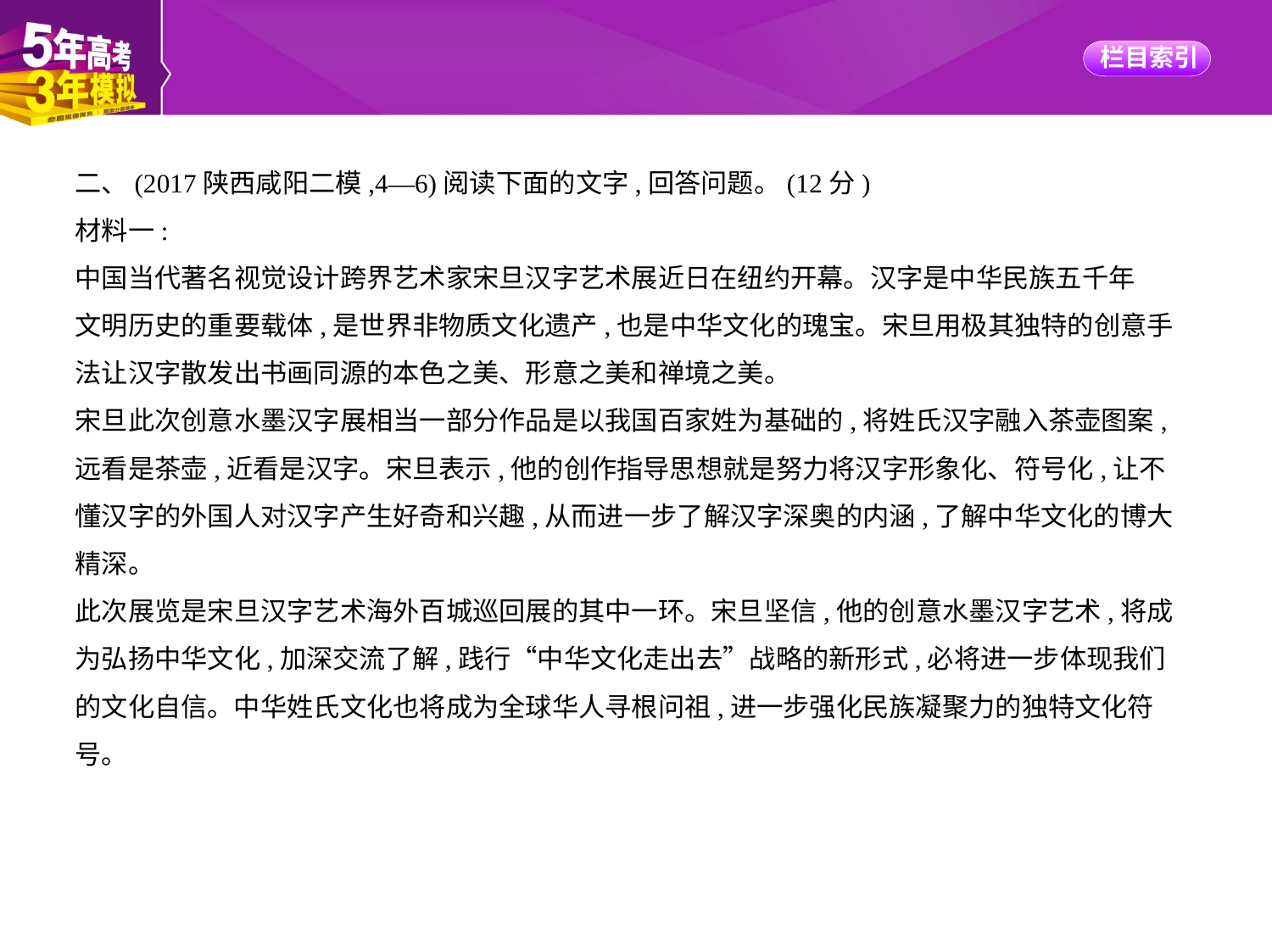

二、(2017陕西咸阳二模,4—6)阅读下面的文字,回答问题。(12分)
材料一:
中国当代著名视觉设计跨界艺术家宋旦汉字艺术展近日在纽约开幕。汉字是中华民族五千年
文明历史的重要载体,是世界非物质文化遗产,也是中华文化的瑰宝。宋旦用极其独特的创意手
法让汉字散发出书画同源的本色之美、形意之美和禅境之美。
宋旦此次创意水墨汉字展相当一部分作品是以我国百家姓为基础的,将姓氏汉字融入茶壶图案,
远看是茶壶,近看是汉字。宋旦表示,他的创作指导思想就是努力将汉字形象化、符号化,让不
懂汉字的外国人对汉字产生好奇和兴趣,从而进一步了解汉字深奥的内涵,了解中华文化的博大
精深。
此次展览是宋旦汉字艺术海外百城巡回展的其中一环。宋旦坚信,他的创意水墨汉字艺术,将成
为弘扬中华文化,加深交流了解,践行“中华文化走出去”战略的新形式,必将进一步体现我们
的文化自信。中华姓氏文化也将成为全球华人寻根问祖,进一步强化民族凝聚力的独特文化符
号。